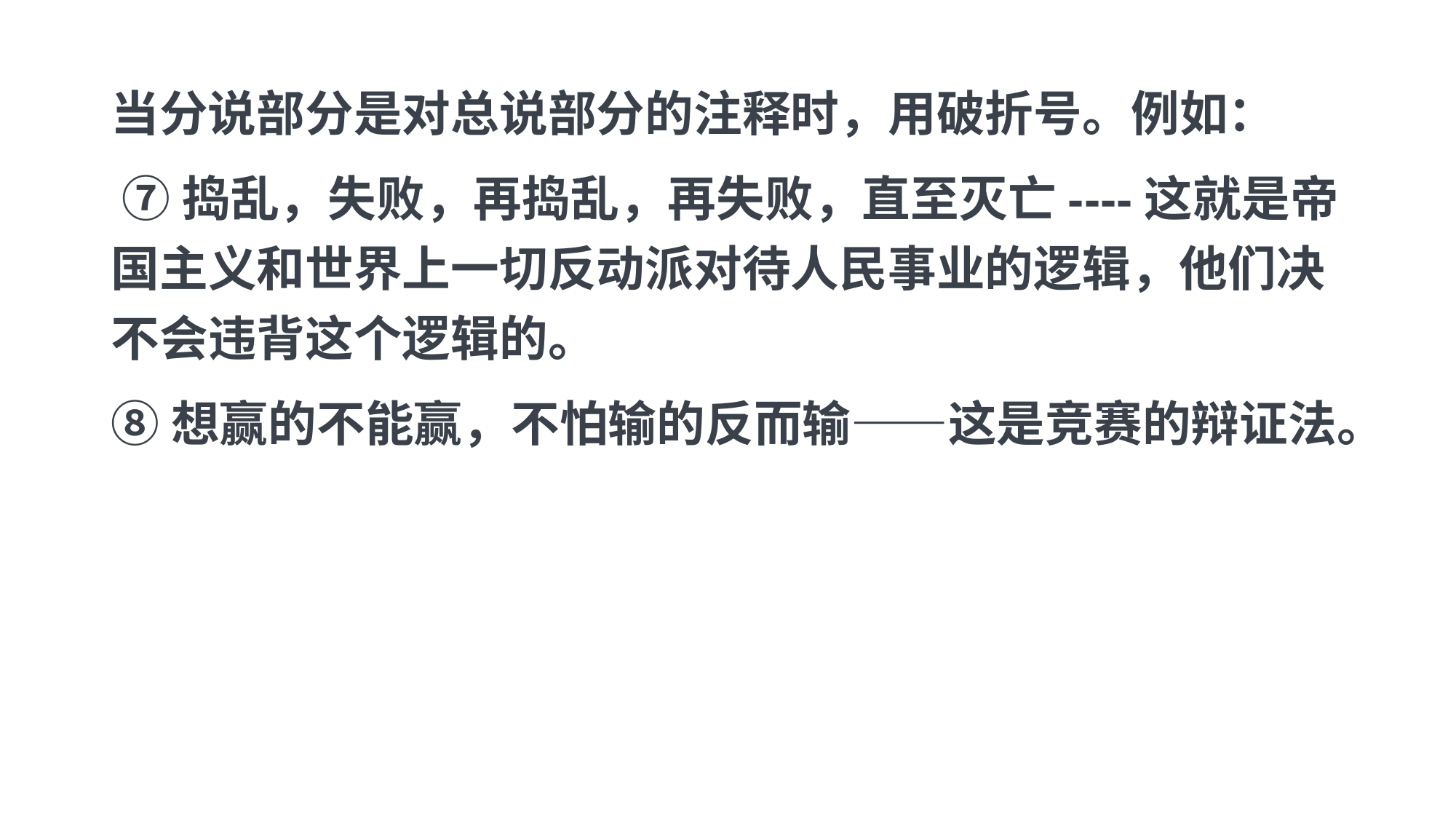

当分说部分是对总说部分的注释时，用破折号。例如：
 ⑦捣乱，失败，再捣乱，再失败，直至灭亡----这就是帝国主义和世界上一切反动派对待人民事业的逻辑，他们决不会违背这个逻辑的。
⑧想赢的不能赢，不怕输的反而输——这是竞赛的辩证法。